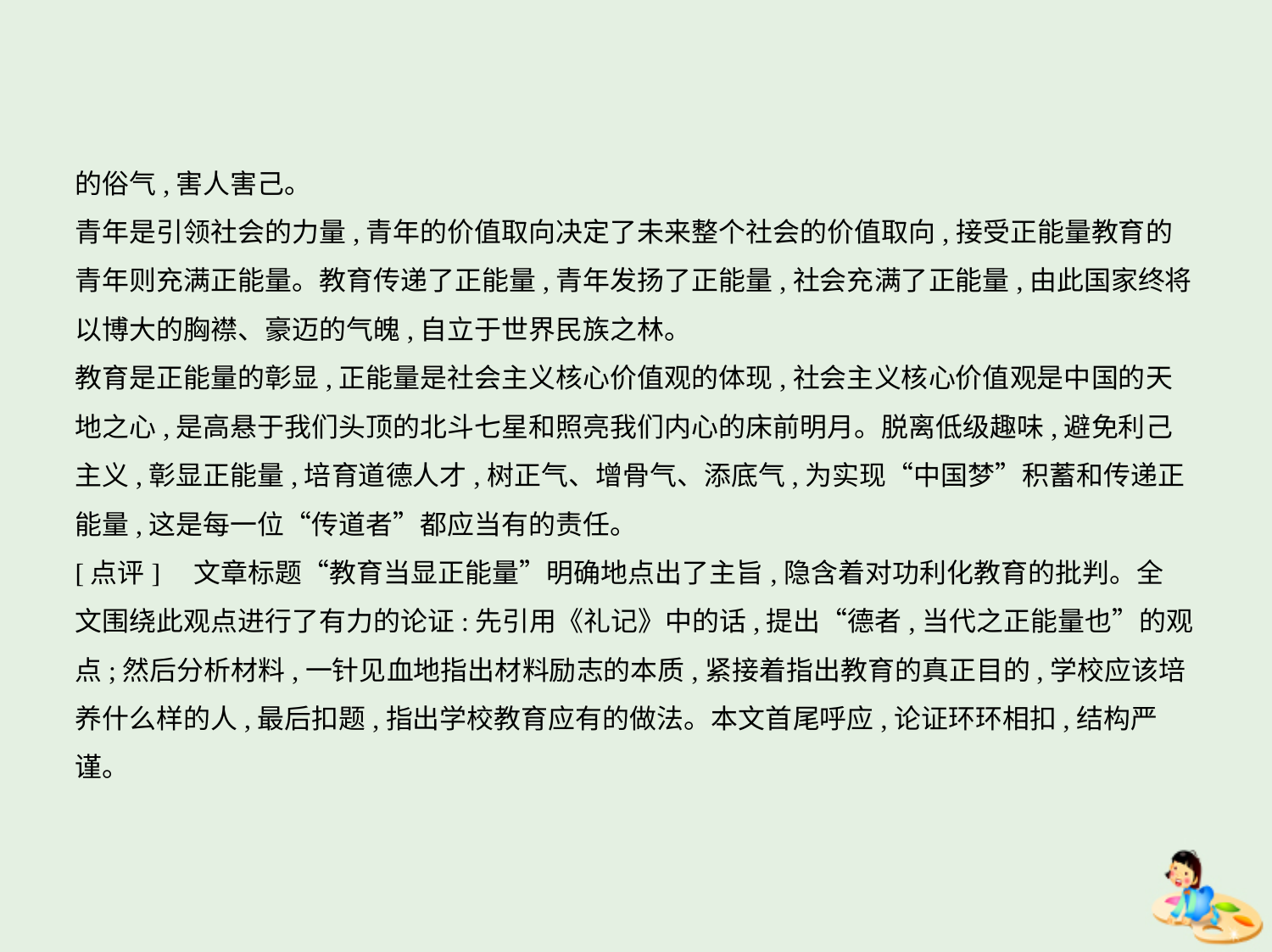

的俗气,害人害己。
青年是引领社会的力量,青年的价值取向决定了未来整个社会的价值取向,接受正能量教育的
青年则充满正能量。教育传递了正能量,青年发扬了正能量,社会充满了正能量,由此国家终将
以博大的胸襟、豪迈的气魄,自立于世界民族之林。
教育是正能量的彰显,正能量是社会主义核心价值观的体现,社会主义核心价值观是中国的天
地之心,是高悬于我们头顶的北斗七星和照亮我们内心的床前明月。脱离低级趣味,避免利己
主义,彰显正能量,培育道德人才,树正气、增骨气、添底气,为实现“中国梦”积蓄和传递正
能量,这是每一位“传道者”都应当有的责任。
[点评]　文章标题“教育当显正能量”明确地点出了主旨,隐含着对功利化教育的批判。全
文围绕此观点进行了有力的论证:先引用《礼记》中的话,提出“德者,当代之正能量也”的观
点;然后分析材料,一针见血地指出材料励志的本质,紧接着指出教育的真正目的,学校应该培
养什么样的人,最后扣题,指出学校教育应有的做法。本文首尾呼应,论证环环相扣,结构严谨。